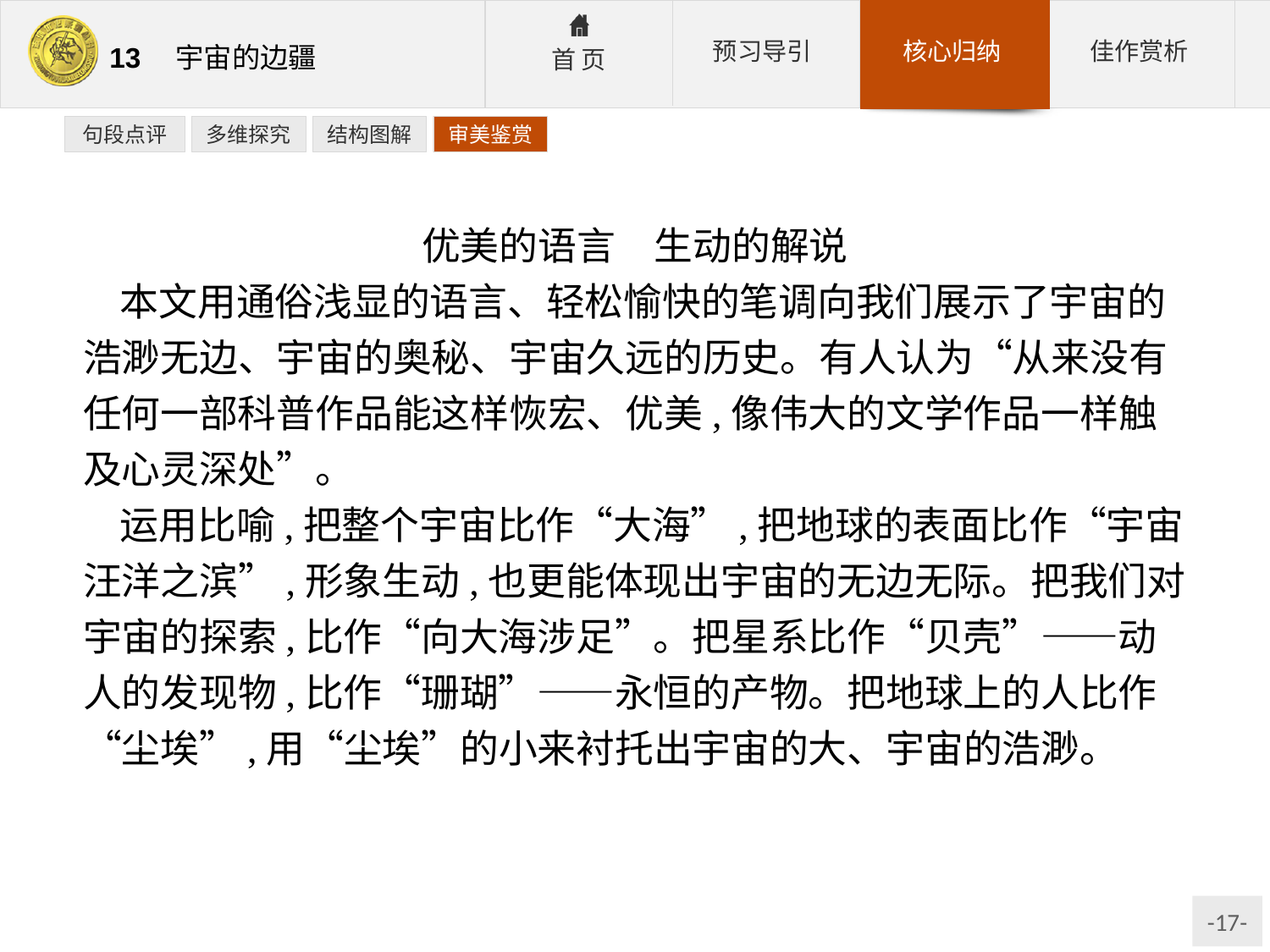

句段点评
多维探究
结构图解
审美鉴赏
优美的语言　生动的解说
本文用通俗浅显的语言、轻松愉快的笔调向我们展示了宇宙的浩渺无边、宇宙的奥秘、宇宙久远的历史。有人认为“从来没有任何一部科普作品能这样恢宏、优美,像伟大的文学作品一样触及心灵深处”。
运用比喻,把整个宇宙比作“大海”,把地球的表面比作“宇宙汪洋之滨”,形象生动,也更能体现出宇宙的无边无际。把我们对宇宙的探索,比作“向大海涉足”。把星系比作“贝壳”——动人的发现物,比作“珊瑚”——永恒的产物。把地球上的人比作“尘埃”,用“尘埃”的小来衬托出宇宙的大、宇宙的浩渺。